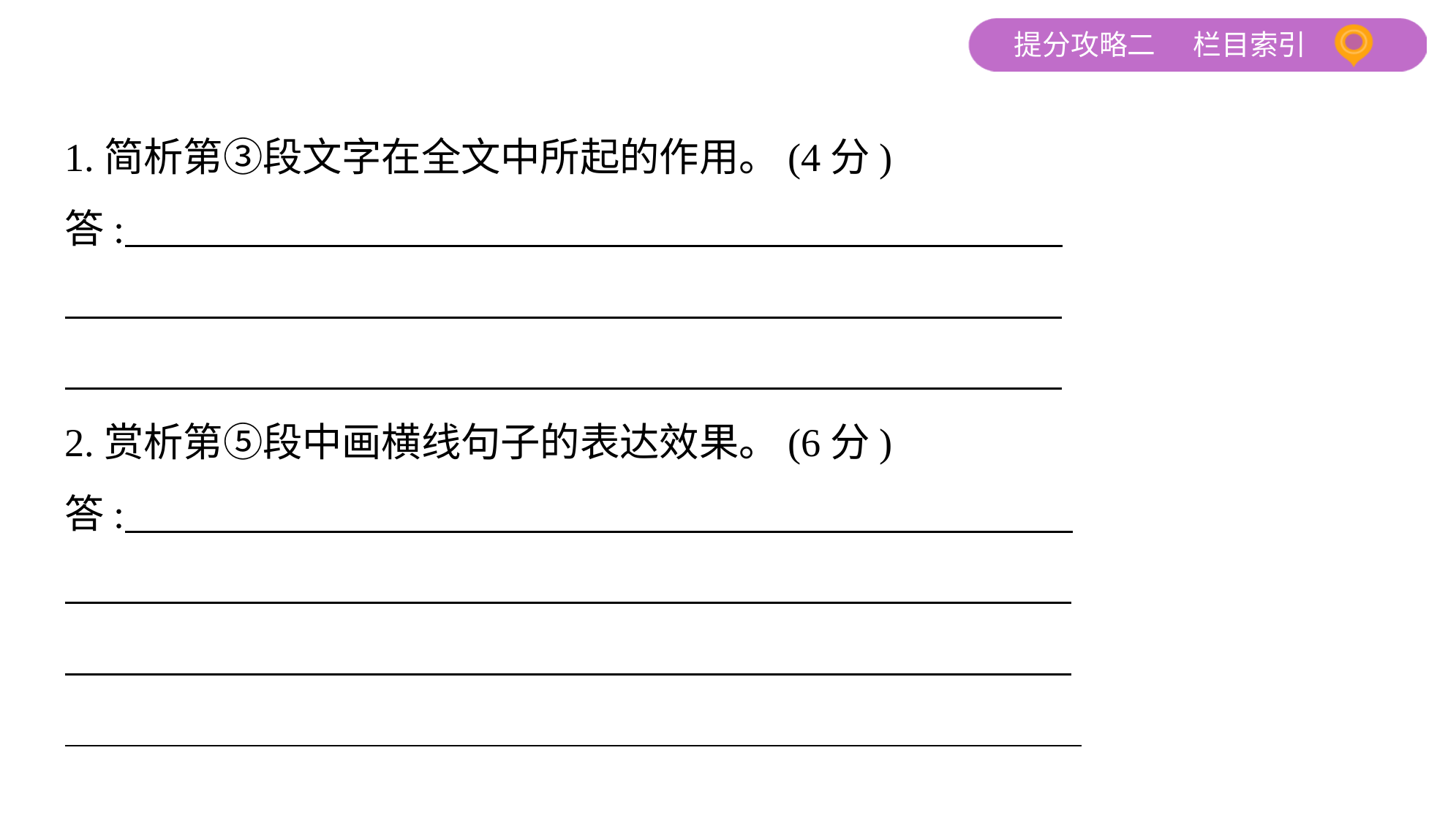

1.简析第③段文字在全文中所起的作用。(4分)
答:

2.赏析第⑤段中画横线句子的表达效果。(6分)
答: